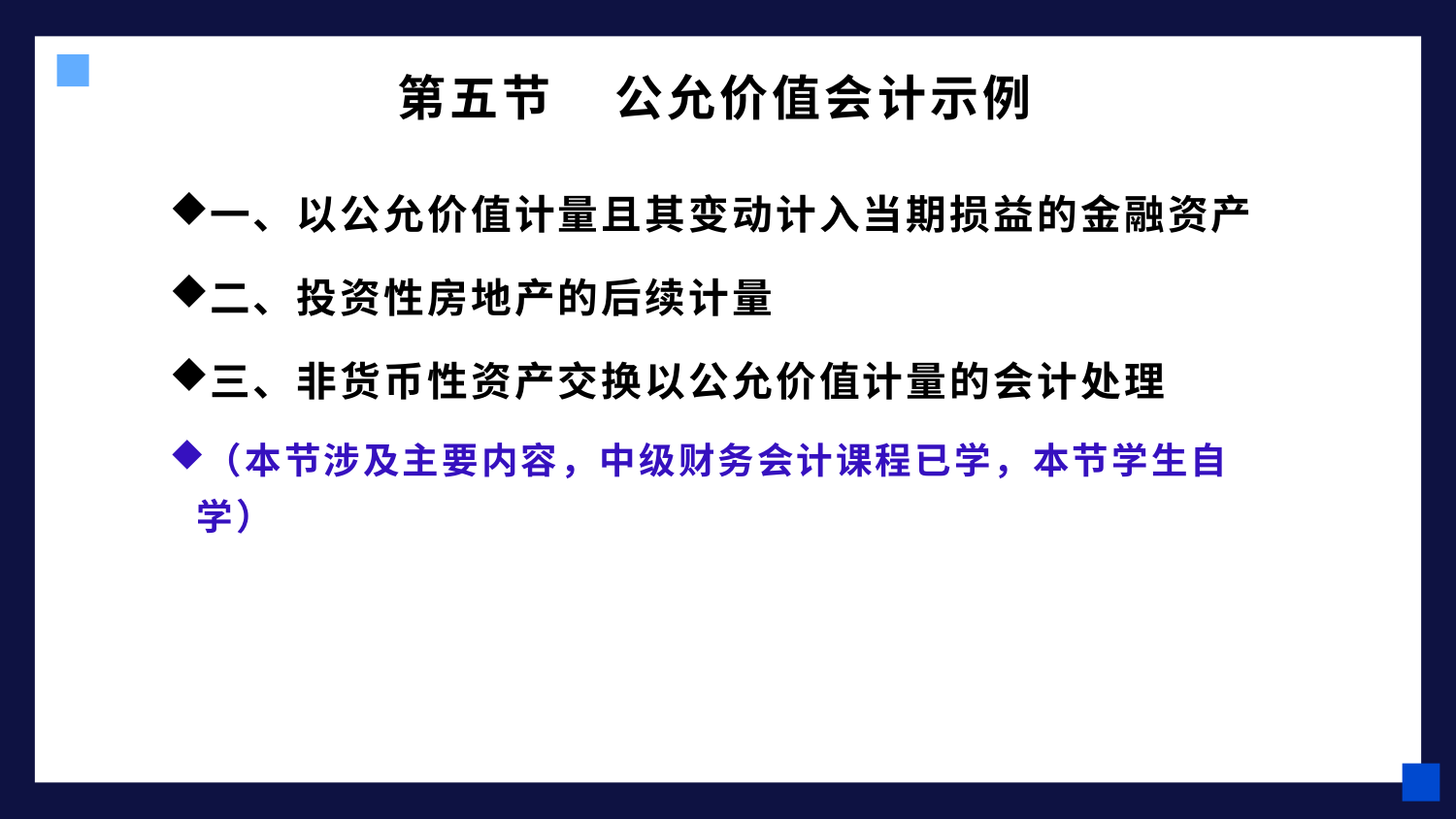

# 第五节    公允价值会计示例
一、以公允价值计量且其变动计入当期损益的金融资产
二、投资性房地产的后续计量
三、非货币性资产交换以公允价值计量的会计处理
（本节涉及主要内容，中级财务会计课程已学，本节学生自学）